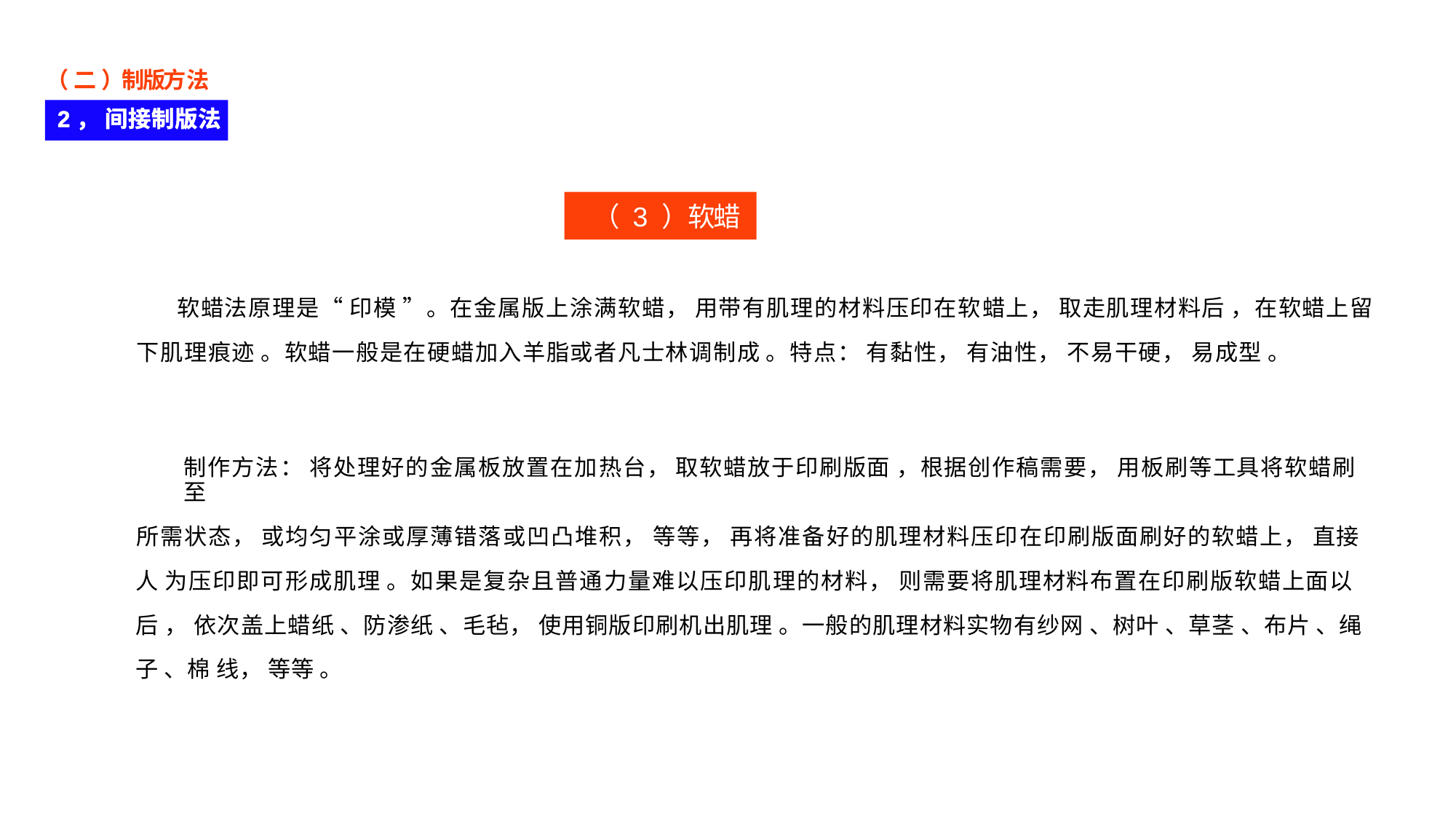

（ 二 ）制版方法

2， 间接制版法

（ 3 ）软蜡法

软蜡法原理是“ 印模 ”。在金属版上涂满软蜡， 用带有肌理的材料压印在软蜡上， 取走肌理材料后 ，在软蜡上留
下肌理痕迹 。软蜡一般是在硬蜡加入羊脂或者凡士林调制成 。特点： 有黏性， 有油性， 不易干硬， 易成型 。

制作方法： 将处理好的金属板放置在加热台， 取软蜡放于印刷版面 ，根据创作稿需要， 用板刷等工具将软蜡刷至
所需状态， 或均匀平涂或厚薄错落或凹凸堆积， 等等， 再将准备好的肌理材料压印在印刷版面刷好的软蜡上， 直接人 为压印即可形成肌理 。如果是复杂且普通力量难以压印肌理的材料， 则需要将肌理材料布置在印刷版软蜡上面以后 ， 依次盖上蜡纸 、防渗纸 、毛毡， 使用铜版印刷机出肌理 。一般的肌理材料实物有纱网 、树叶 、草茎 、布片 、绳子 、棉 线， 等等 。